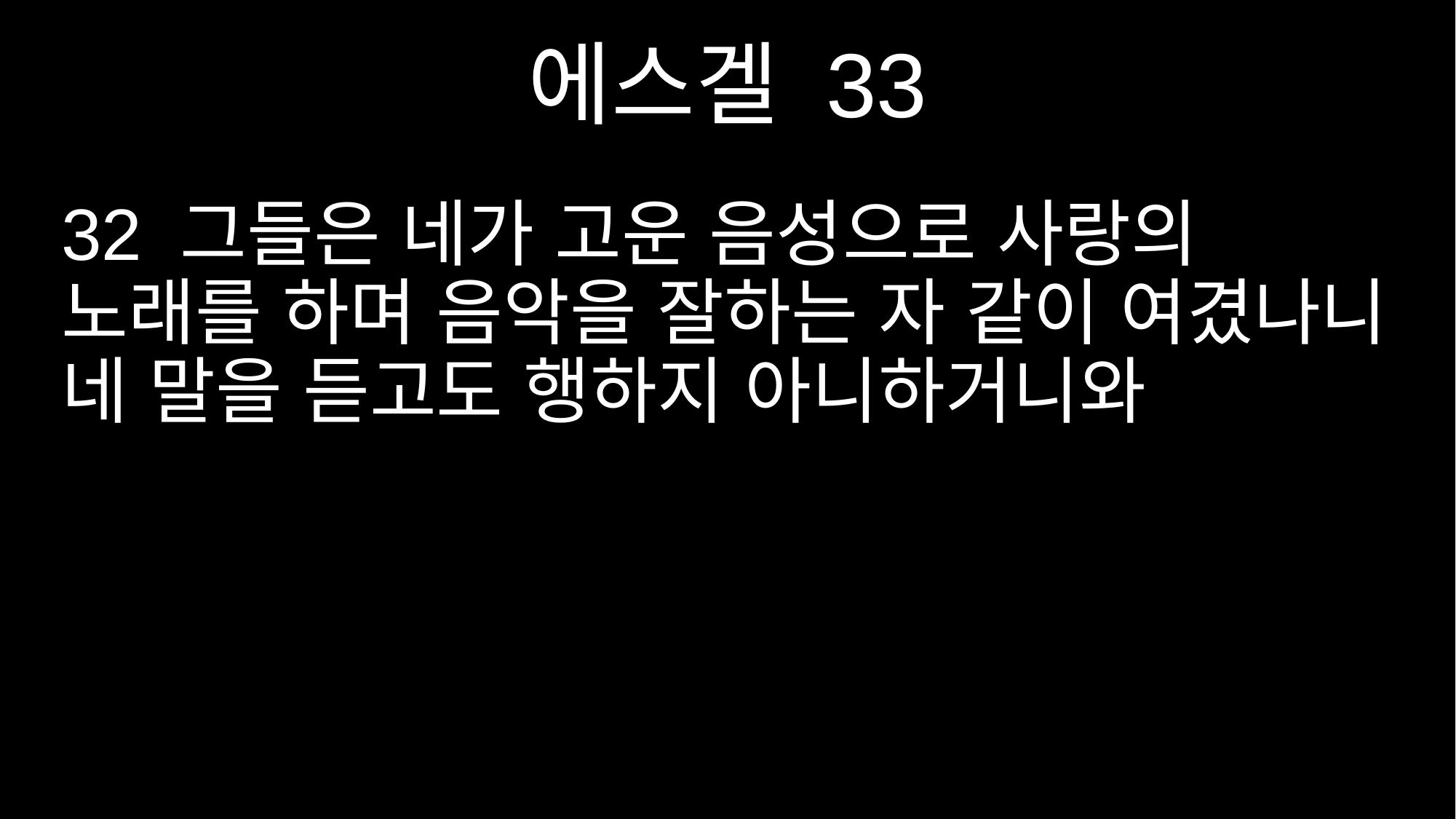

에스겔 33
32 그들은 네가 고운 음성으로 사랑의 노래를 하며 음악을 잘하는 자 같이 여겼나니 네 말을 듣고도 행하지 아니하거니와